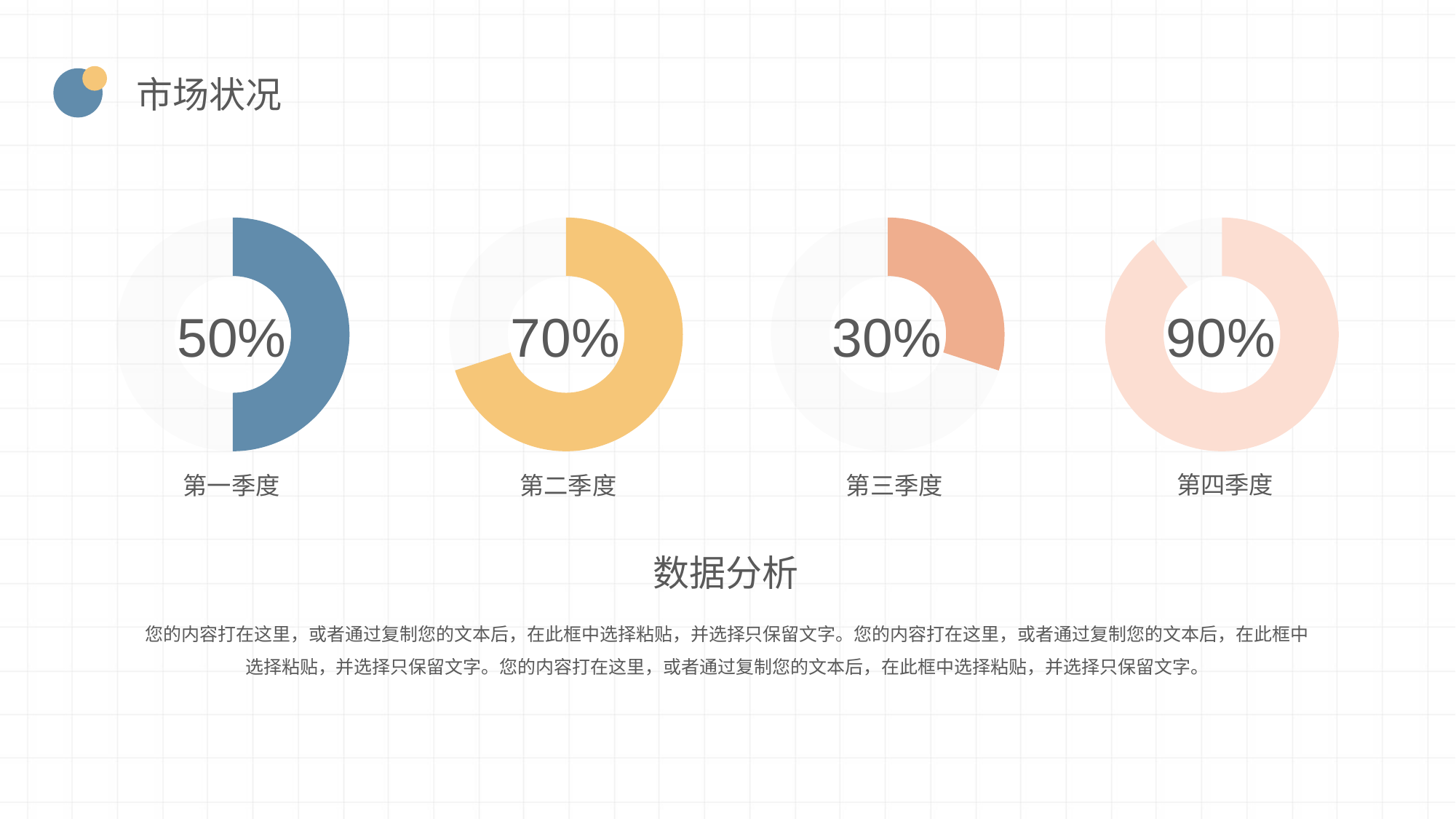

市场状况

### Chart

| Category | Sales |
|---|---|
| 1st Qtr | 50.0 |
| 2nd Qtr | 50.0 |

### Chart

| Category | Sales |
|---|---|
| 1st Qtr | 70.0 |
| 2nd Qtr | 30.0 |

### Chart

| Category | Sales |
|---|---|
| 1st Qtr | 30.0 |
| 2nd Qtr | 70.0 |

### Chart

| Category | Sales |
|---|---|
| 1st Qtr | 90.0 |
| 2nd Qtr | 10.0 |
50%
70%
30%
90%
第四季度
第二季度
第三季度
第一季度
数据分析
您的内容打在这里，或者通过复制您的文本后，在此框中选择粘贴，并选择只保留文字。您的内容打在这里，或者通过复制您的文本后，在此框中选择粘贴，并选择只保留文字。您的内容打在这里，或者通过复制您的文本后，在此框中选择粘贴，并选择只保留文字。